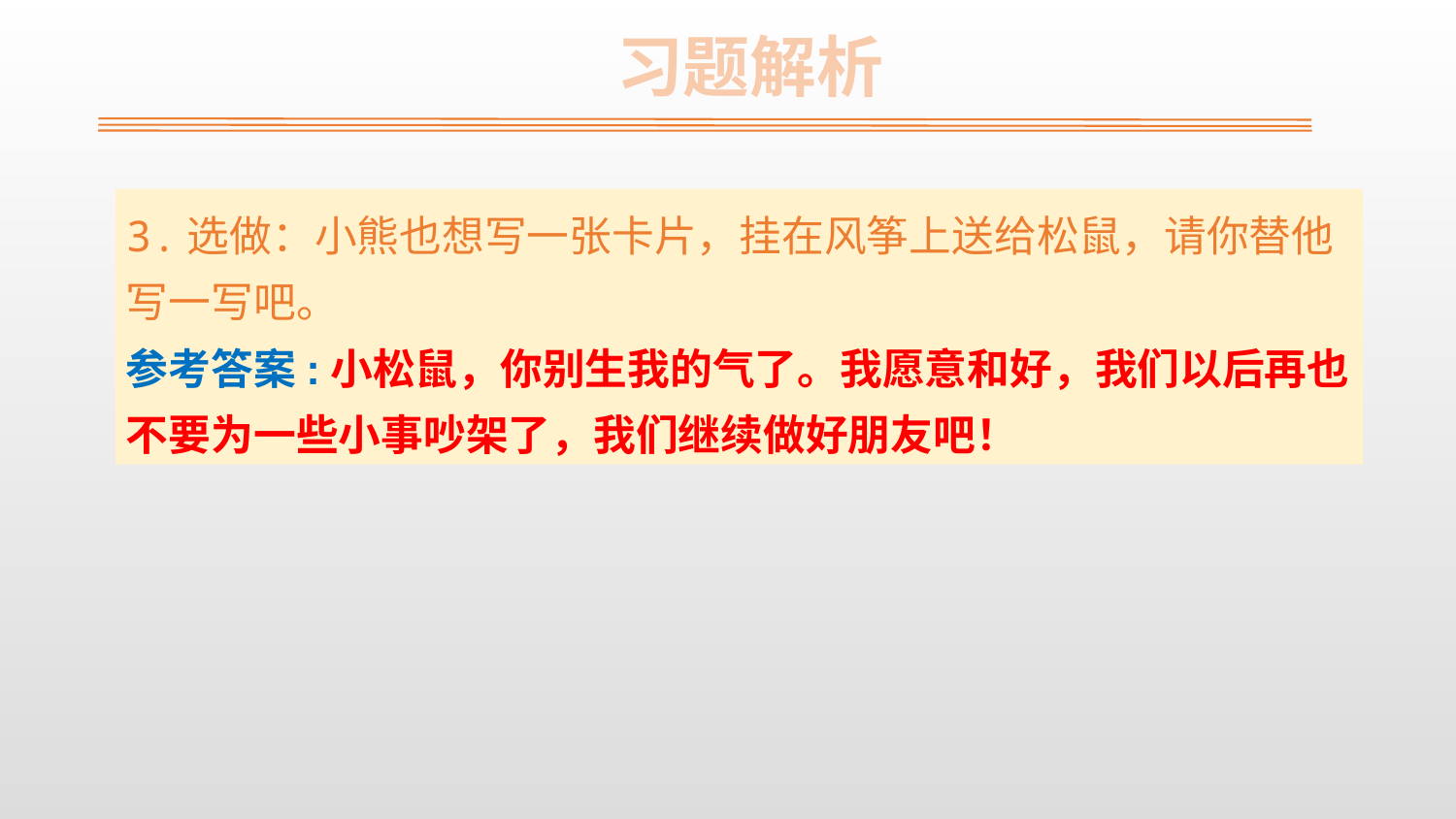

习题解析
3.选做：小熊也想写一张卡片，挂在风筝上送给松鼠，请你替他写一写吧。
参考答案:小松鼠，你别生我的气了。我愿意和好，我们以后再也不要为一些小事吵架了，我们继续做好朋友吧！